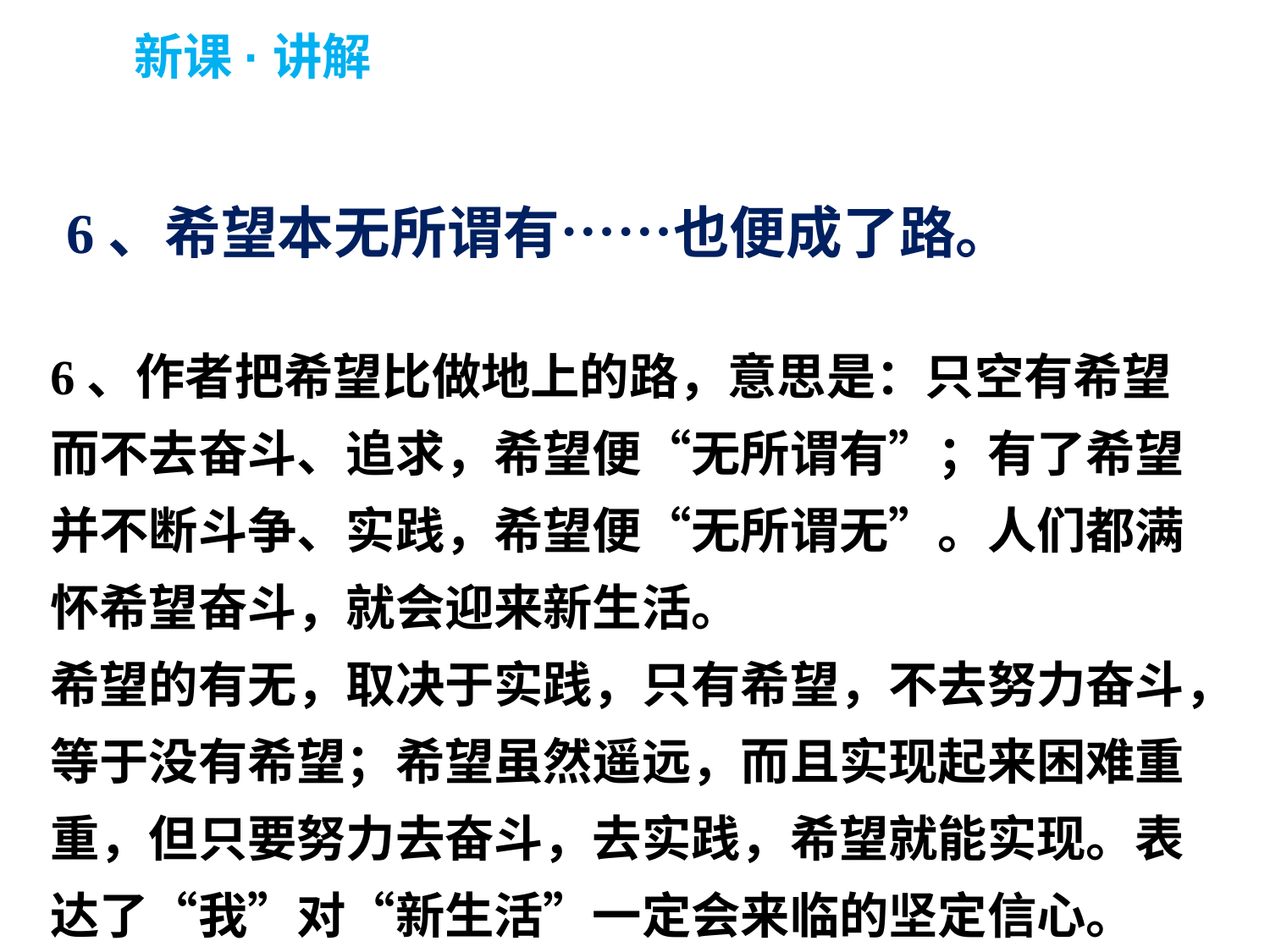

新课·讲解
 6、希望本无所谓有……也便成了路。
6、作者把希望比做地上的路，意思是：只空有希望而不去奋斗、追求，希望便“无所谓有”；有了希望并不断斗争、实践，希望便“无所谓无”。人们都满怀希望奋斗，就会迎来新生活。
希望的有无，取决于实践，只有希望，不去努力奋斗，等于没有希望；希望虽然遥远，而且实现起来困难重重，但只要努力去奋斗，去实践，希望就能实现。表达了“我”对“新生活”一定会来临的坚定信心。